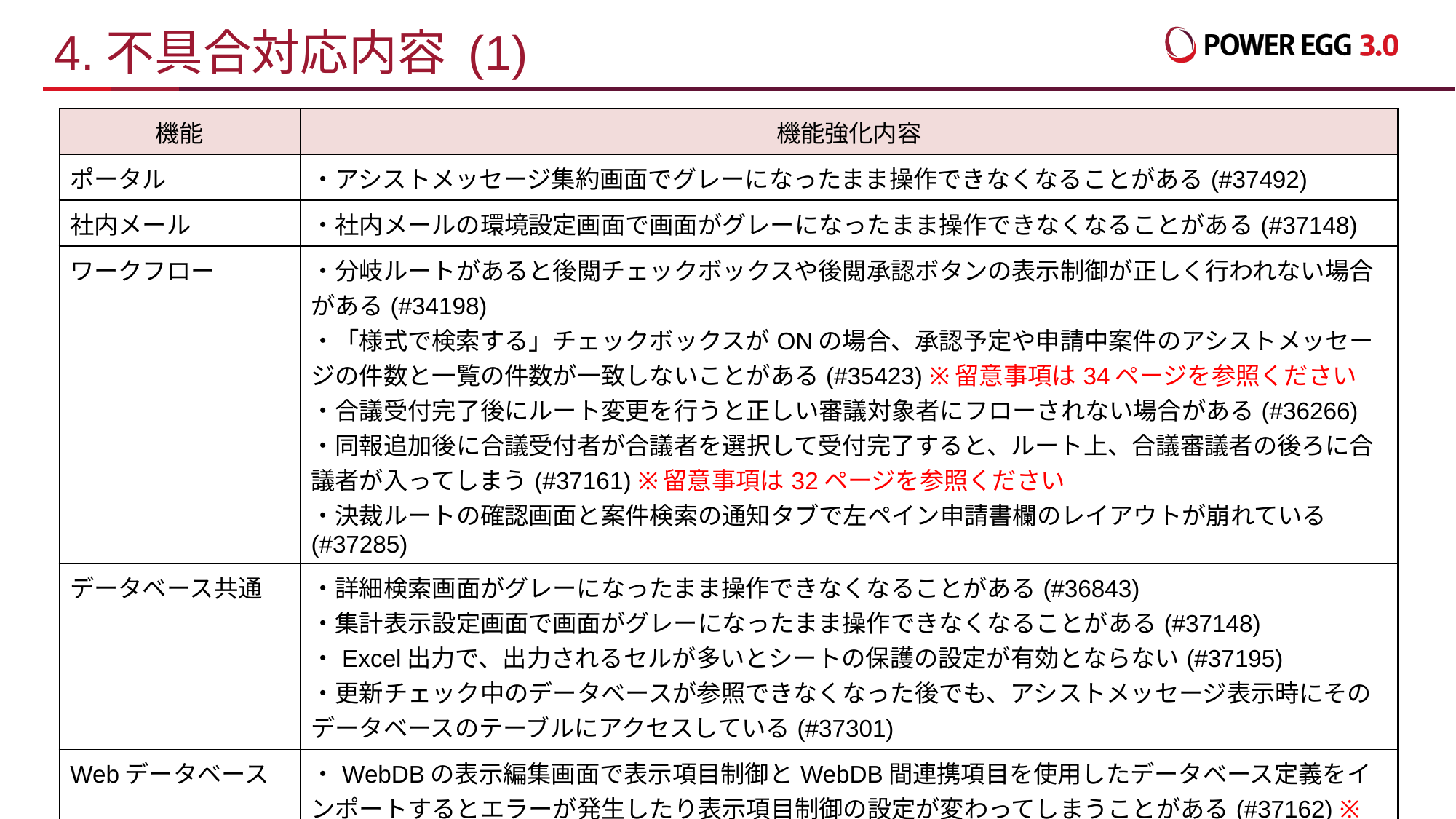

# 4.不具合対応内容 (1)
| 機能 | 機能強化内容 |
| --- | --- |
| ポータル | ・アシストメッセージ集約画面でグレーになったまま操作できなくなることがある(#37492) |
| 社内メール | ・社内メールの環境設定画面で画面がグレーになったまま操作できなくなることがある(#37148) |
| ワークフロー | ・分岐ルートがあると後閲チェックボックスや後閲承認ボタンの表示制御が正しく行われない場合がある(#34198) ・「様式で検索する」チェックボックスがONの場合、承認予定や申請中案件のアシストメッセージの件数と一覧の件数が一致しないことがある(#35423) ※留意事項は34ページを参照ください ・合議受付完了後にルート変更を行うと正しい審議対象者にフローされない場合がある(#36266) ・同報追加後に合議受付者が合議者を選択して受付完了すると、ルート上、合議審議者の後ろに合議者が入ってしまう(#37161) ※留意事項は32ページを参照ください ・決裁ルートの確認画面と案件検索の通知タブで左ペイン申請書欄のレイアウトが崩れている(#37285) |
| データベース共通 | ・詳細検索画面がグレーになったまま操作できなくなることがある(#36843) ・集計表示設定画面で画面がグレーになったまま操作できなくなることがある(#37148) ・Excel出力で、出力されるセルが多いとシートの保護の設定が有効とならない(#37195) ・更新チェック中のデータベースが参照できなくなった後でも、アシストメッセージ表示時にそのデータベースのテーブルにアクセスしている(#37301) |
| Webデータベース | ・WebDBの表示編集画面で表示項目制御とWebDB間連携項目を使用したデータベース定義をインポートするとエラーが発生したり表示項目制御の設定が変わってしまうことがある(#37162) ※留意事項は30ページを参照ください |
| 汎用申請 | ・案件検索の検索操作によっては、本来コメントできない案件の申請内容表示画面にコメントボタンが表示されてしまう場合がある(#34924) ※留意事項は31ページを参照ください |
40
All Rights Reserved Copyright© D-CIRCLE,INC.